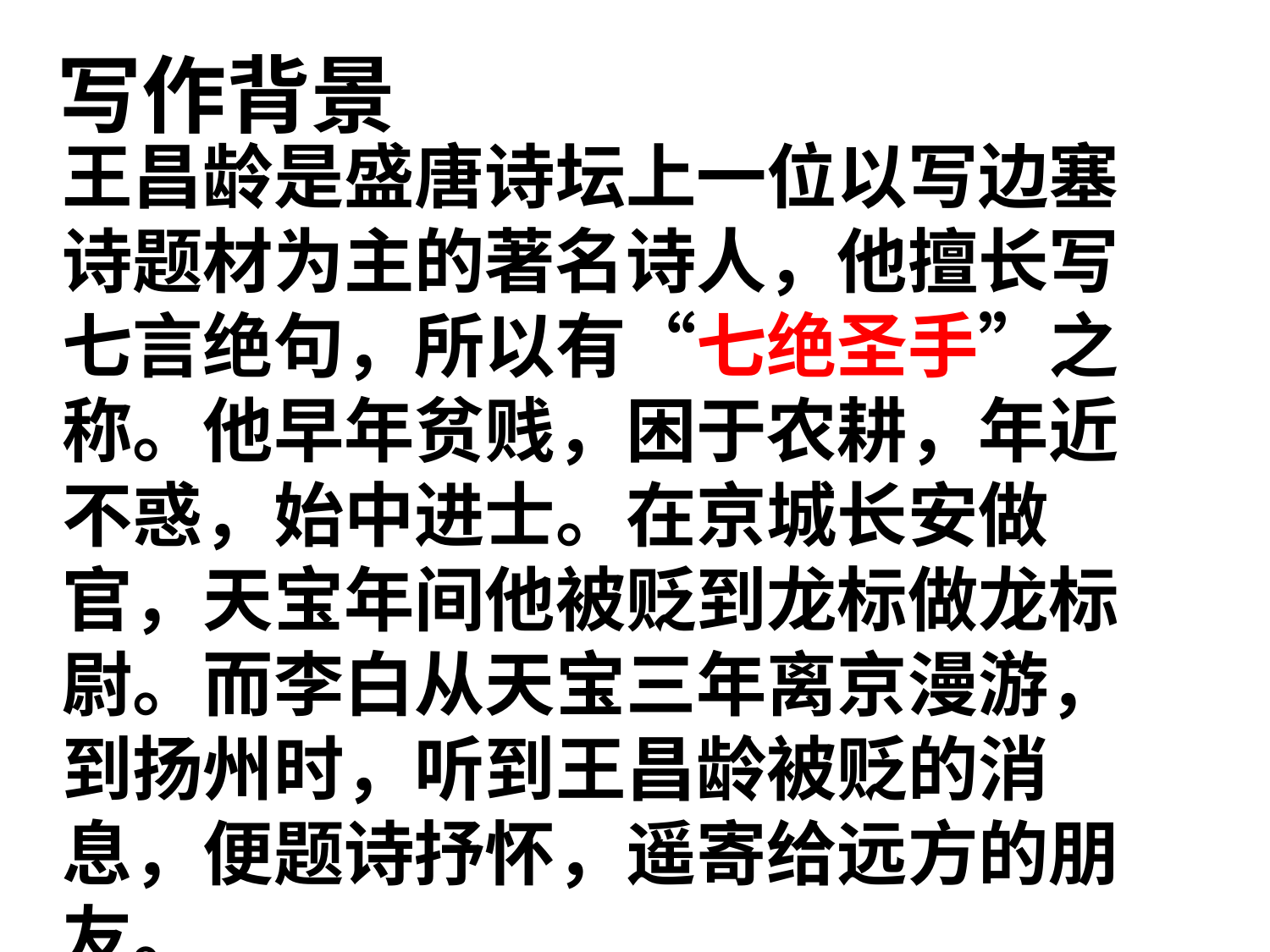

写作背景
王昌龄是盛唐诗坛上一位以写边塞诗题材为主的著名诗人，他擅长写七言绝句，所以有“七绝圣手”之称。他早年贫贱，困于农耕，年近不惑，始中进士。在京城长安做官，天宝年间他被贬到龙标做龙标尉。而李白从天宝三年离京漫游，到扬州时，听到王昌龄被贬的消息，便题诗抒怀，遥寄给远方的朋友。